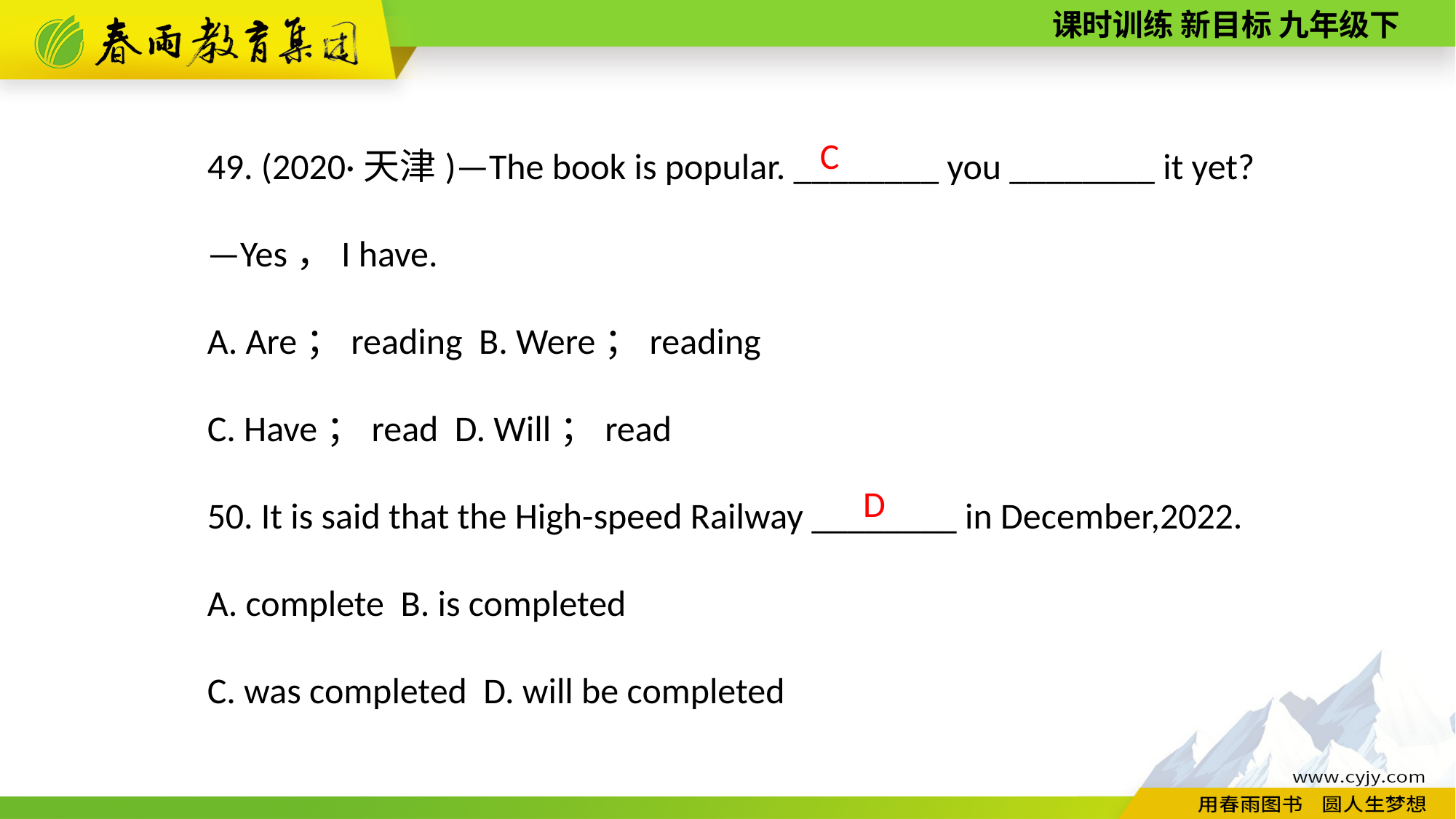

49. (2020·天津)—The book is popular. ________ you ________ it yet?
—Yes，I have.
A. Are；reading  B. Were；reading
C. Have；read  D. Will；read
50. It is said that the High-­speed Railway ________ in December,2022.
A. complete  B. is completed
C. was completed  D. will be completed
C
D